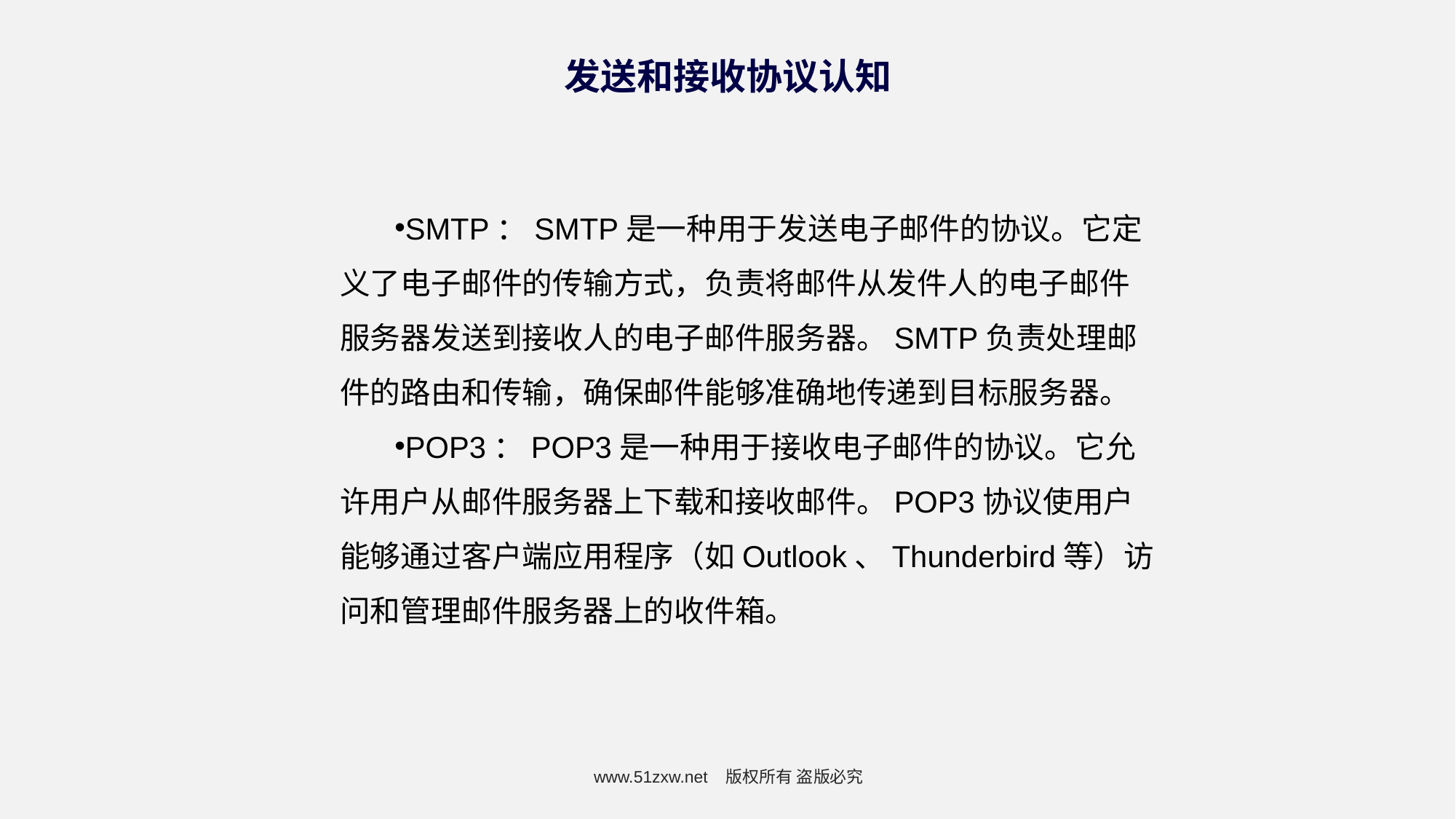

发送和接收协议认知
SMTP：SMTP是一种用于发送电子邮件的协议。它定义了电子邮件的传输方式，负责将邮件从发件人的电子邮件服务器发送到接收人的电子邮件服务器。SMTP负责处理邮件的路由和传输，确保邮件能够准确地传递到目标服务器。
POP3：POP3是一种用于接收电子邮件的协议。它允许用户从邮件服务器上下载和接收邮件。POP3协议使用户能够通过客户端应用程序（如Outlook、Thunderbird等）访问和管理邮件服务器上的收件箱。
www.51zxw.net   版权所有 盗版必究